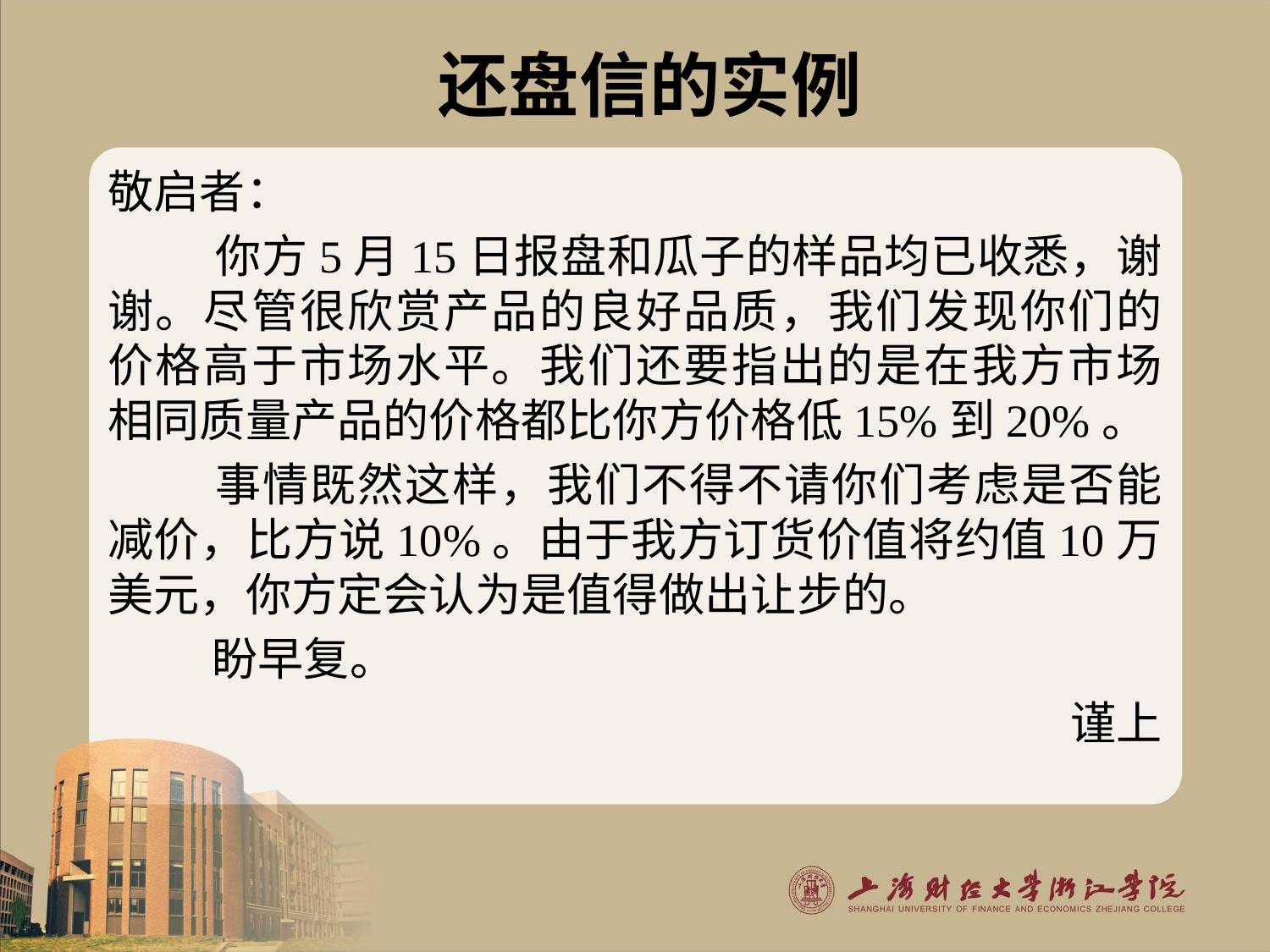

# 还盘信的实例
敬启者：
         你方5月15日报盘和瓜子的样品均已收悉，谢谢。尽管很欣赏产品的良好品质，我们发现你们的价格高于市场水平。我们还要指出的是在我方市场相同质量产品的价格都比你方价格低15%到20%。
        事情既然这样，我们不得不请你们考虑是否能减价，比方说10%。由于我方订货价值将约值10万美元，你方定会认为是值得做出让步的。
         盼早复。
谨上